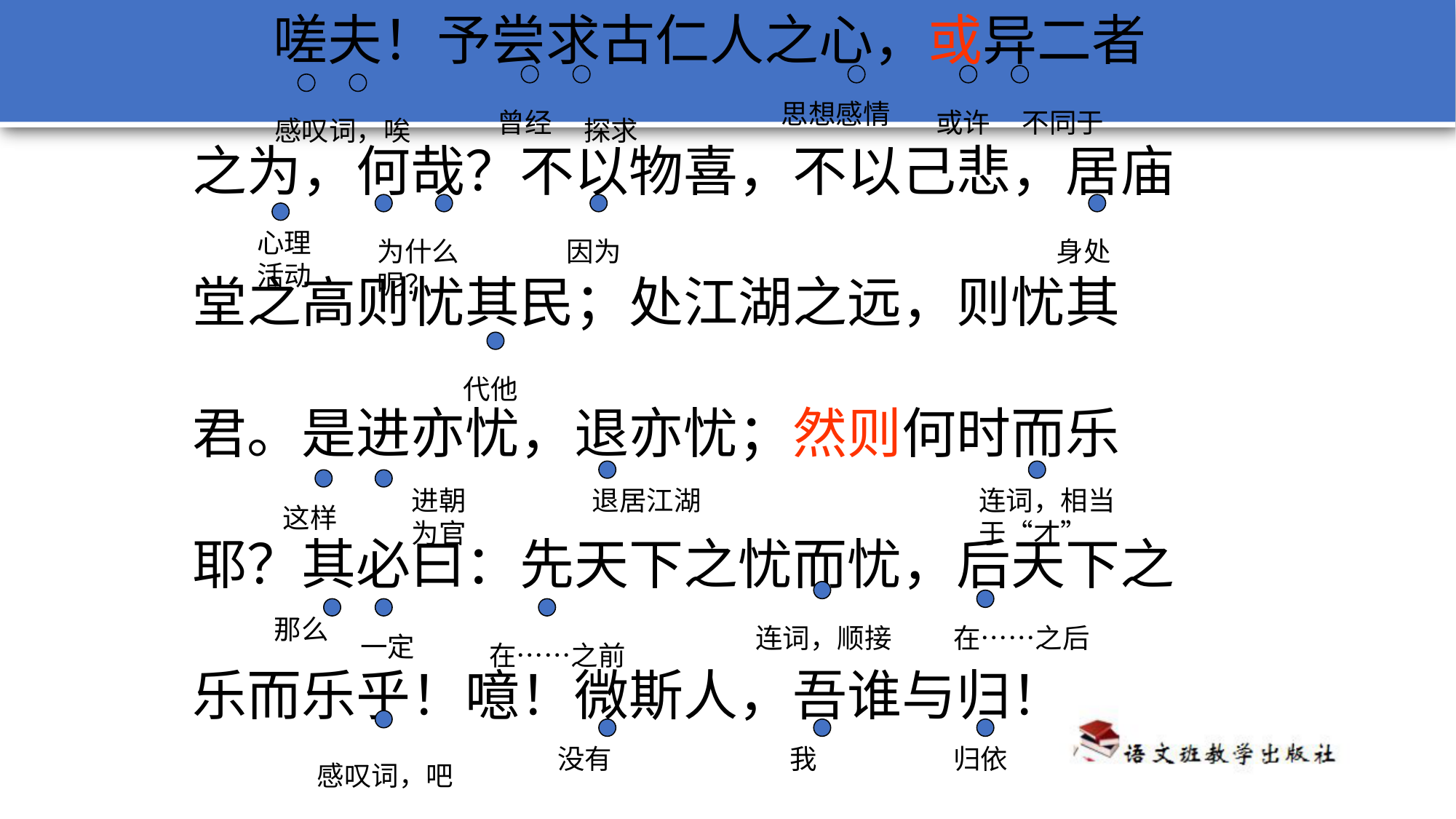

嗟夫！予尝求古仁人之心，或异二者

之为，何哉？不以物喜，不以己悲，居庙

堂之高则忧其民；处江湖之远，则忧其

君。是进亦忧，退亦忧；然则何时而乐

耶？其必曰：先天下之忧而忧，后天下之

乐而乐乎！噫！微斯人，吾谁与归！

思想感情
曾经
或许
不同于
感叹词，唉
探求

心理活动
为什么呢？
因为
身处

代他

进朝为官
退居江湖
连词，相当于“才”
这样

那么
连词，顺接
在……之后
一定
在……之前

没有
我
归依
感叹词，吧